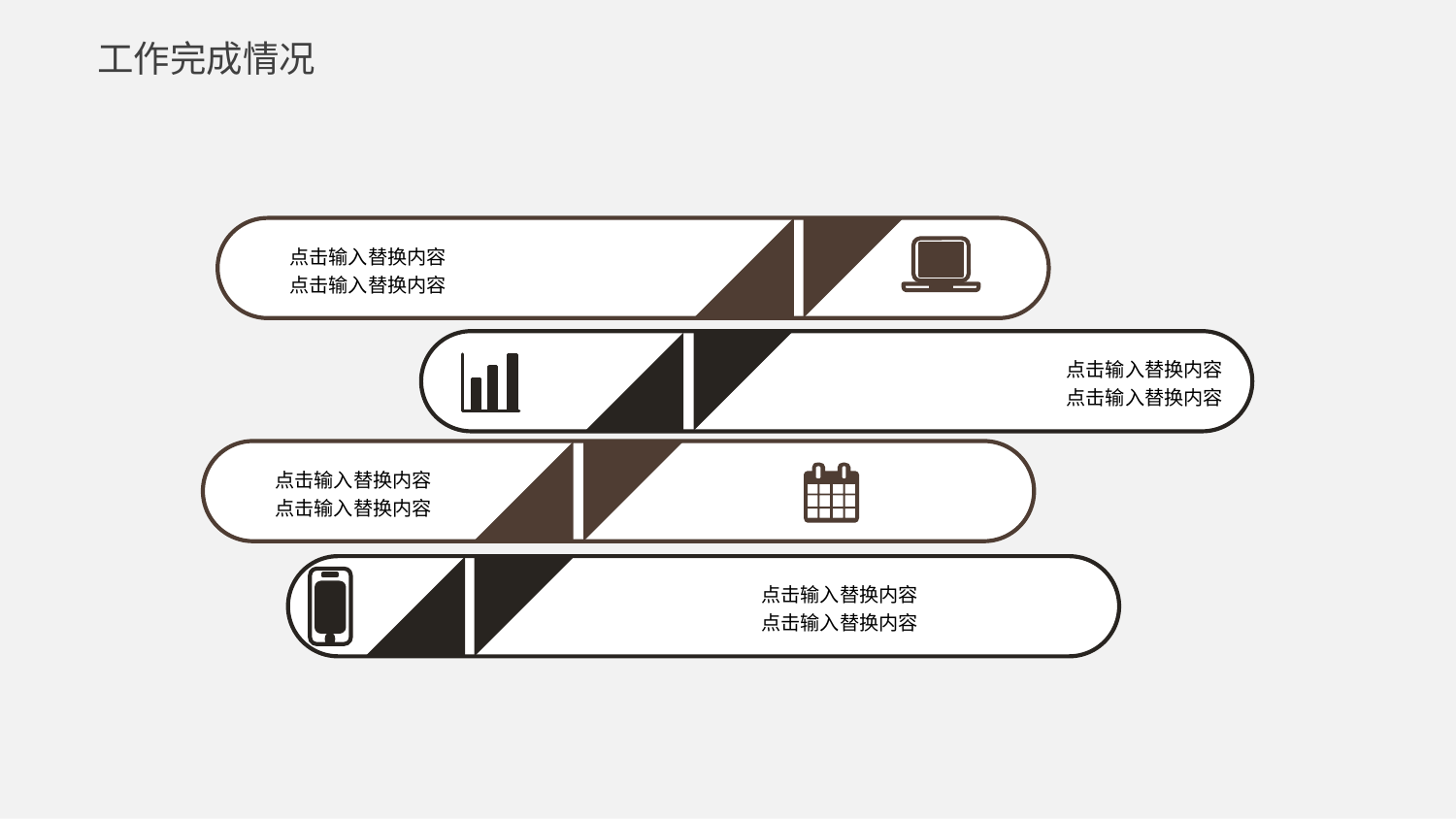

工作完成情况
点击输入替换内容
点击输入替换内容

点击输入替换内容
点击输入替换内容

点击输入替换内容
点击输入替换内容

点击输入替换内容
点击输入替换内容